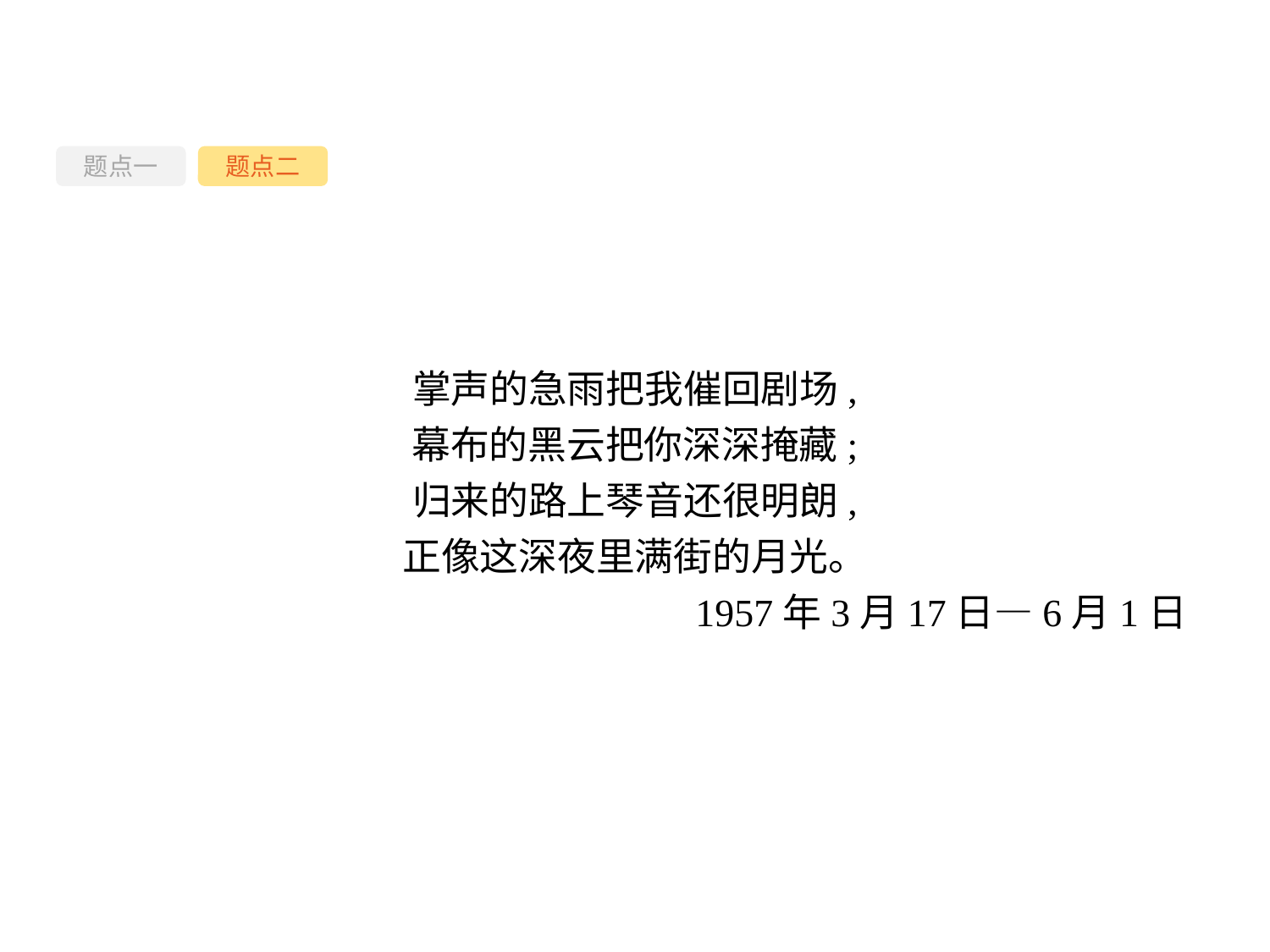

题点一
题点二
掌声的急雨把我催回剧场,
幕布的黑云把你深深掩藏;
归来的路上琴音还很明朗,
正像这深夜里满街的月光。
1957年3月17日—6月1日
-50-